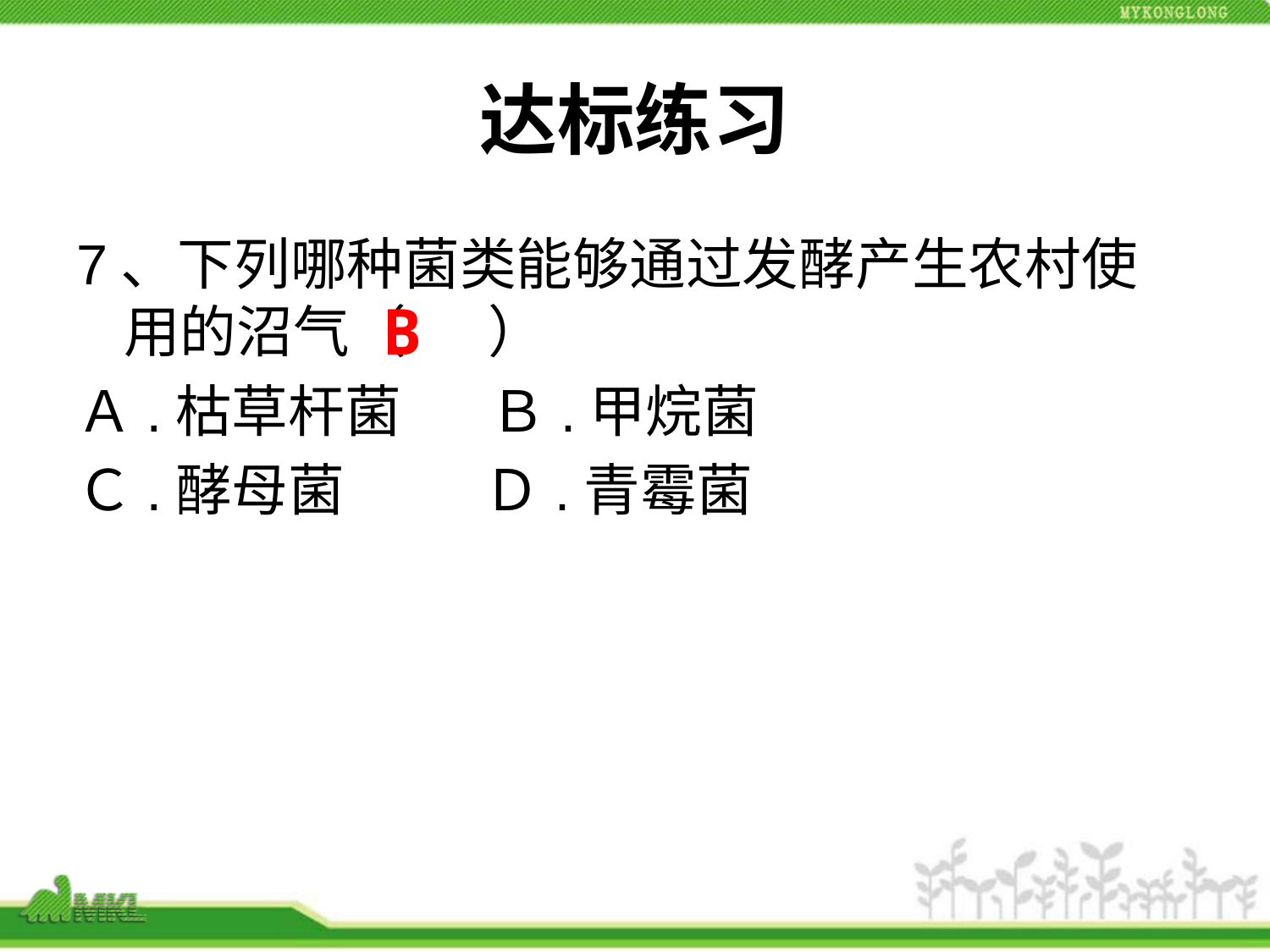

# 达标练习
7、下列哪种菌类能够通过发酵产生农村使用的沼气（ 　 ）
Ａ.枯草杆菌       Ｂ.甲烷菌
Ｃ.酵母菌           Ｄ.青霉菌

B